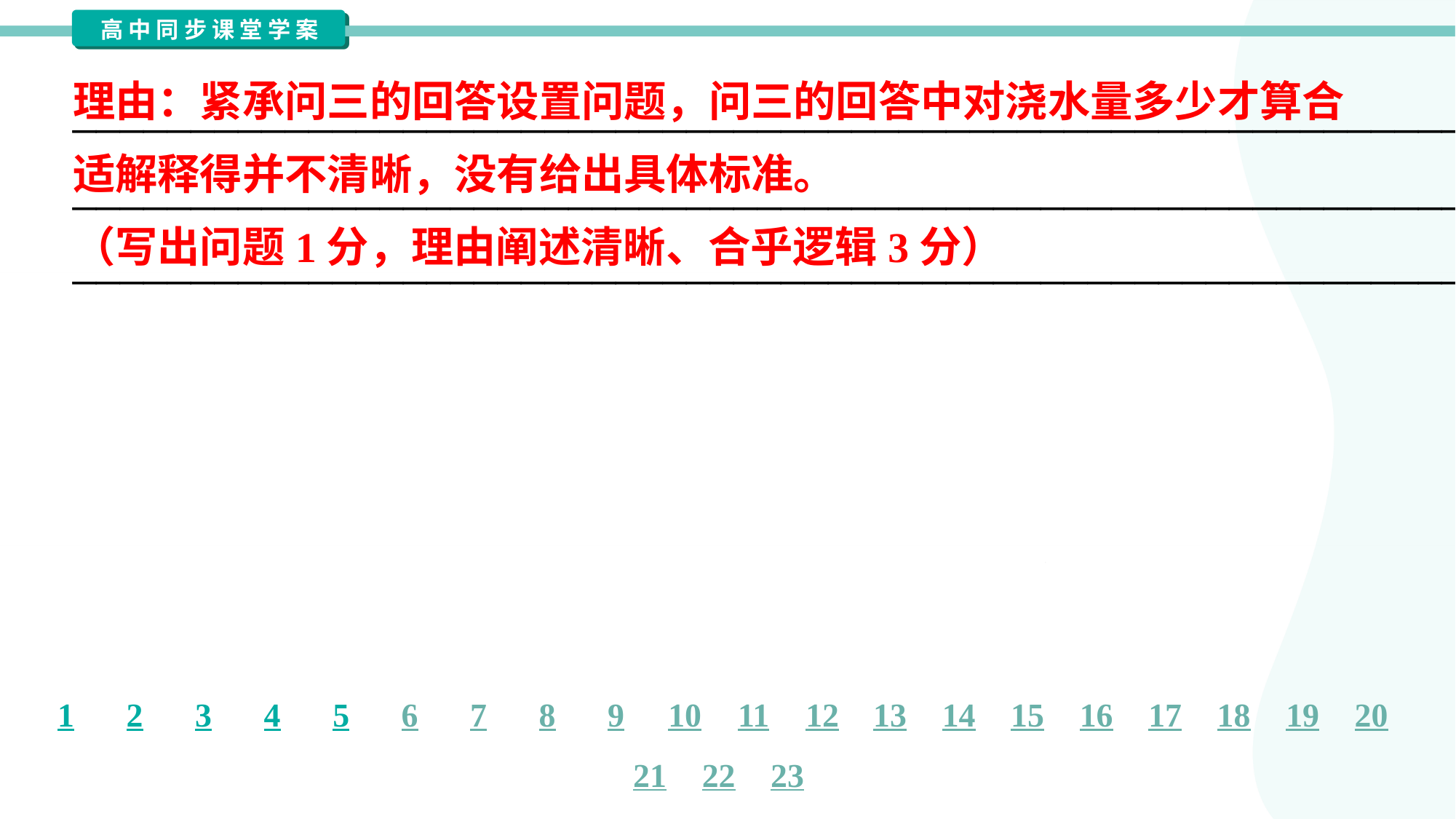

理由：紧承问三的回答设置问题，问三的回答中对浇水量多少才算合
适解释得并不清晰，没有给出具体标准。
（写出问题1分，理由阐述清晰、合乎逻辑3分）
_____________________________________________________________
_____________________________________________________________
_____________________________________________________________